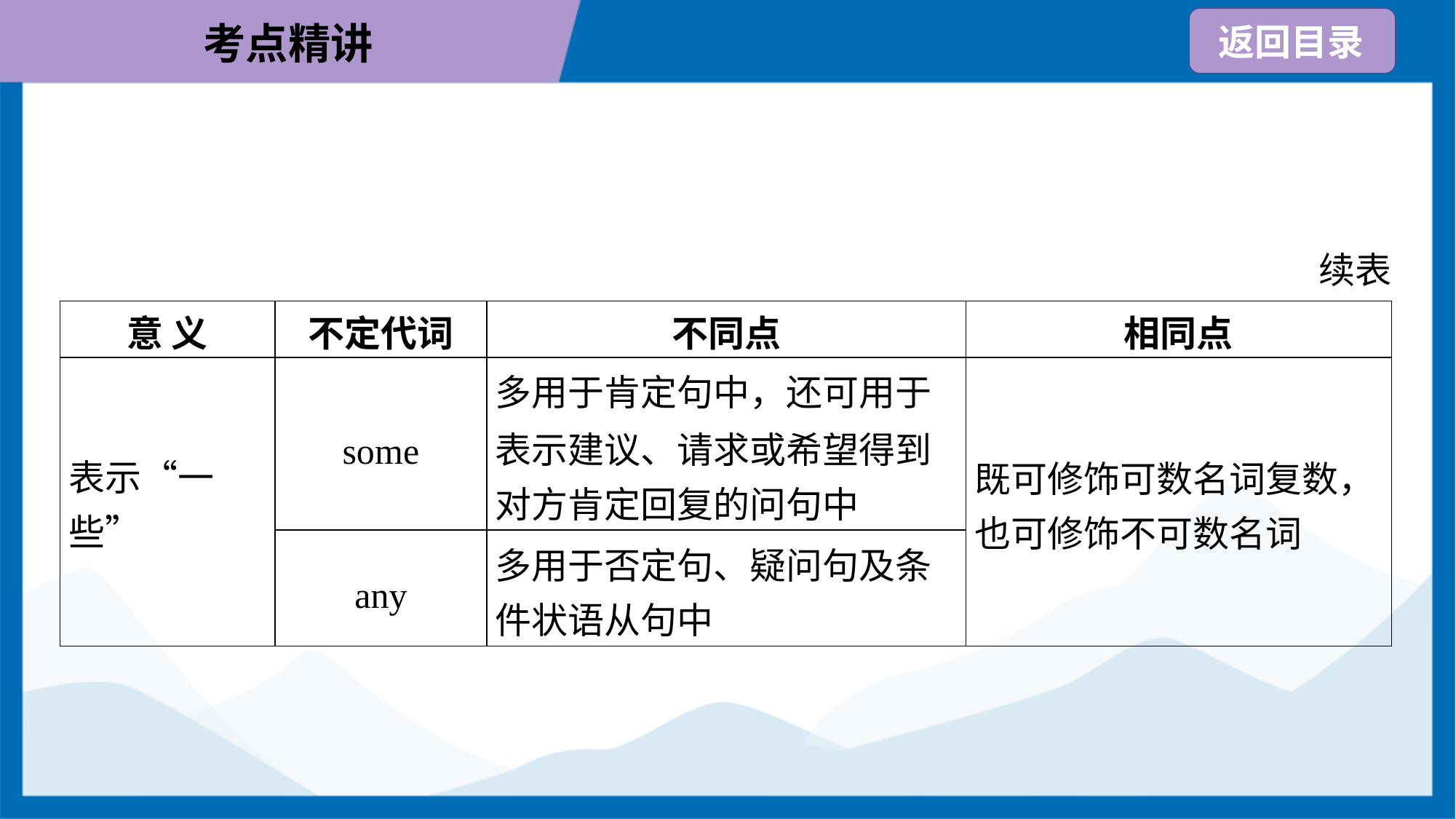

续表
| 意 义 | 不定代词 | 不同点 | 相同点 |
| --- | --- | --- | --- |
| 表示“一些” | some | 多用于肯定句中，还可用于 表示建议、请求或希望得到 对方肯定回复的问句中 | 既可修饰可数名词复数， 也可修饰不可数名词 |
|  | any | 多用于否定句、疑问句及条 件状语从句中 |  |